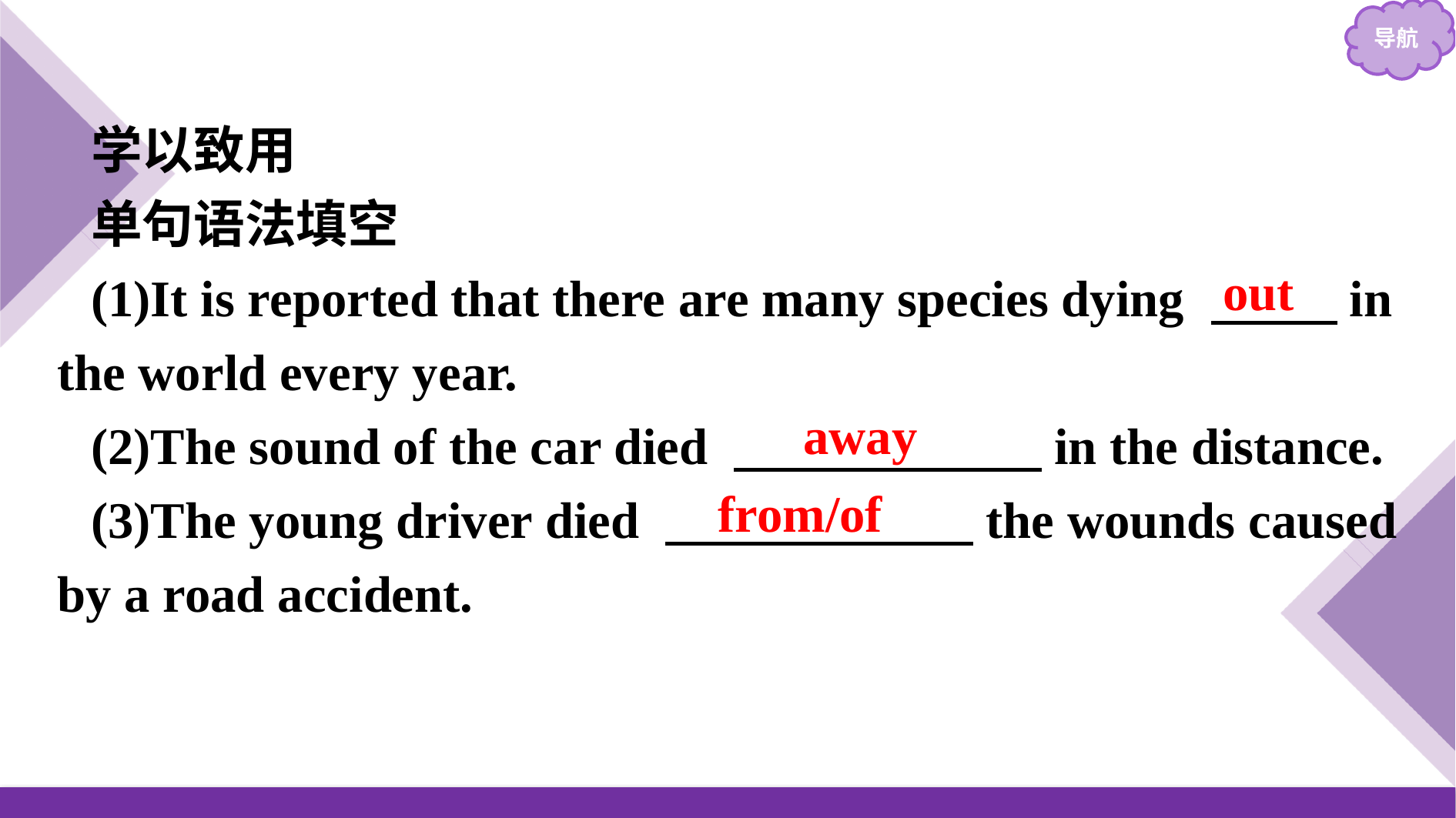

学以致用
单句语法填空
(1)It is reported that there are many species dying 　  　in the world every year.
(2)The sound of the car died 　　　　　　in the distance.
(3)The young driver died 　　　　　　the wounds caused by a road accident.
out
away
from/of